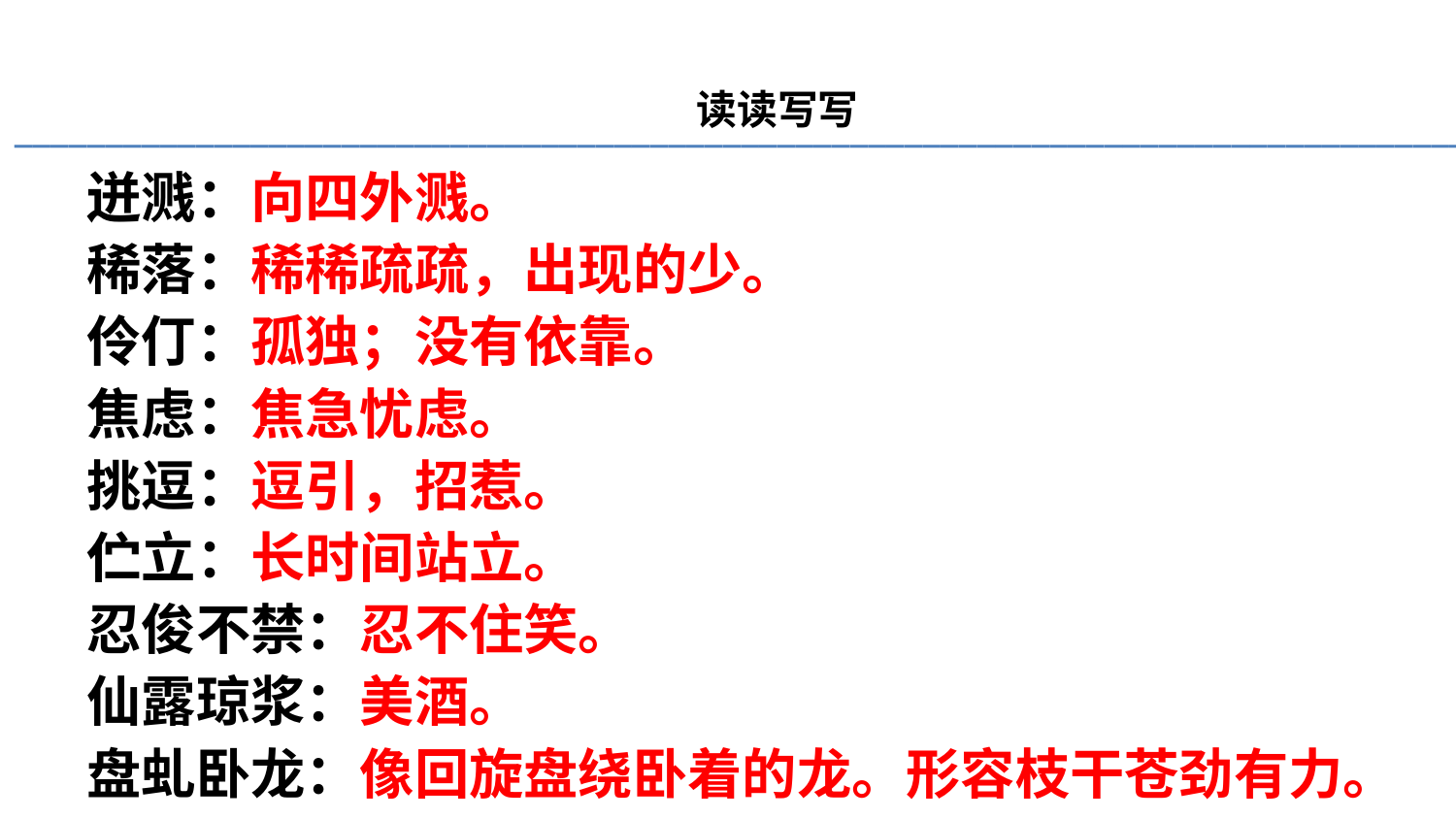

读读写写
________________________________________________________________________________
迸溅：向四外溅。
稀落：稀稀疏疏，出现的少。
伶仃：孤独；没有依靠。
焦虑：焦急忧虑。
挑逗：逗引，招惹。
伫立：长时间站立。
忍俊不禁：忍不住笑。
仙露琼浆：美酒。
盘虬卧龙：像回旋盘绕卧着的龙。形容枝干苍劲有力。